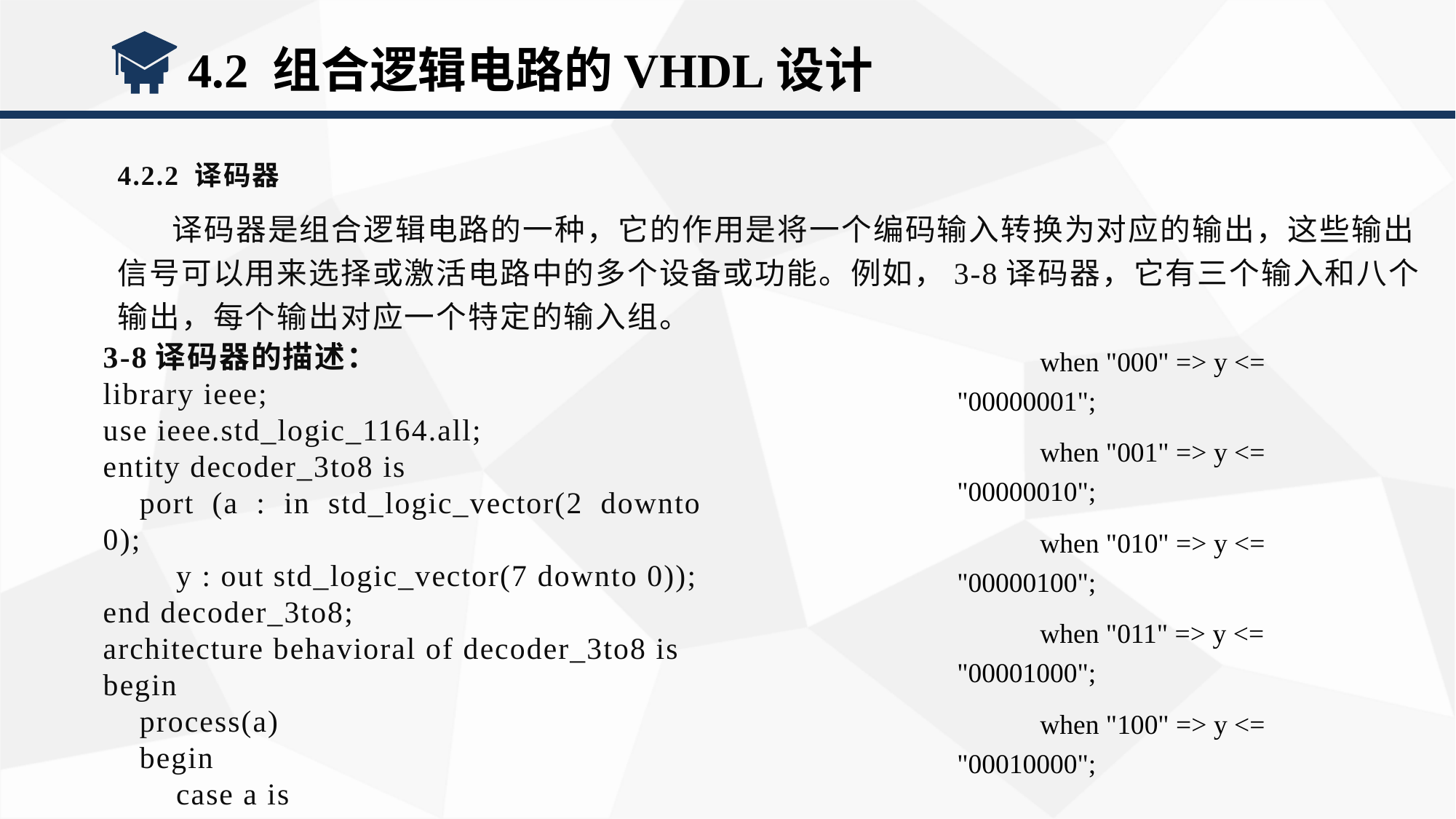

4.2 组合逻辑电路的VHDL设计

4.2.2 译码器
译码器是组合逻辑电路的一种，它的作用是将一个编码输入转换为对应的输出，这些输出信号可以用来选择或激活电路中的多个设备或功能。例如，3-8译码器，它有三个输入和八个输出，每个输出对应一个特定的输入组。
3-8译码器的描述：
library ieee;
use ieee.std_logic_1164.all;
entity decoder_3to8 is
    port (a : in std_logic_vector(2 downto 0);
        y : out std_logic_vector(7 downto 0));
end decoder_3to8;
architecture behavioral of decoder_3to8 is
begin
    process(a)
    begin
        case a is
            when "000" => y <= "00000001";
            when "001" => y <= "00000010";
            when "010" => y <= "00000100";
            when "011" => y <= "00001000";
            when "100" => y <= "00010000";